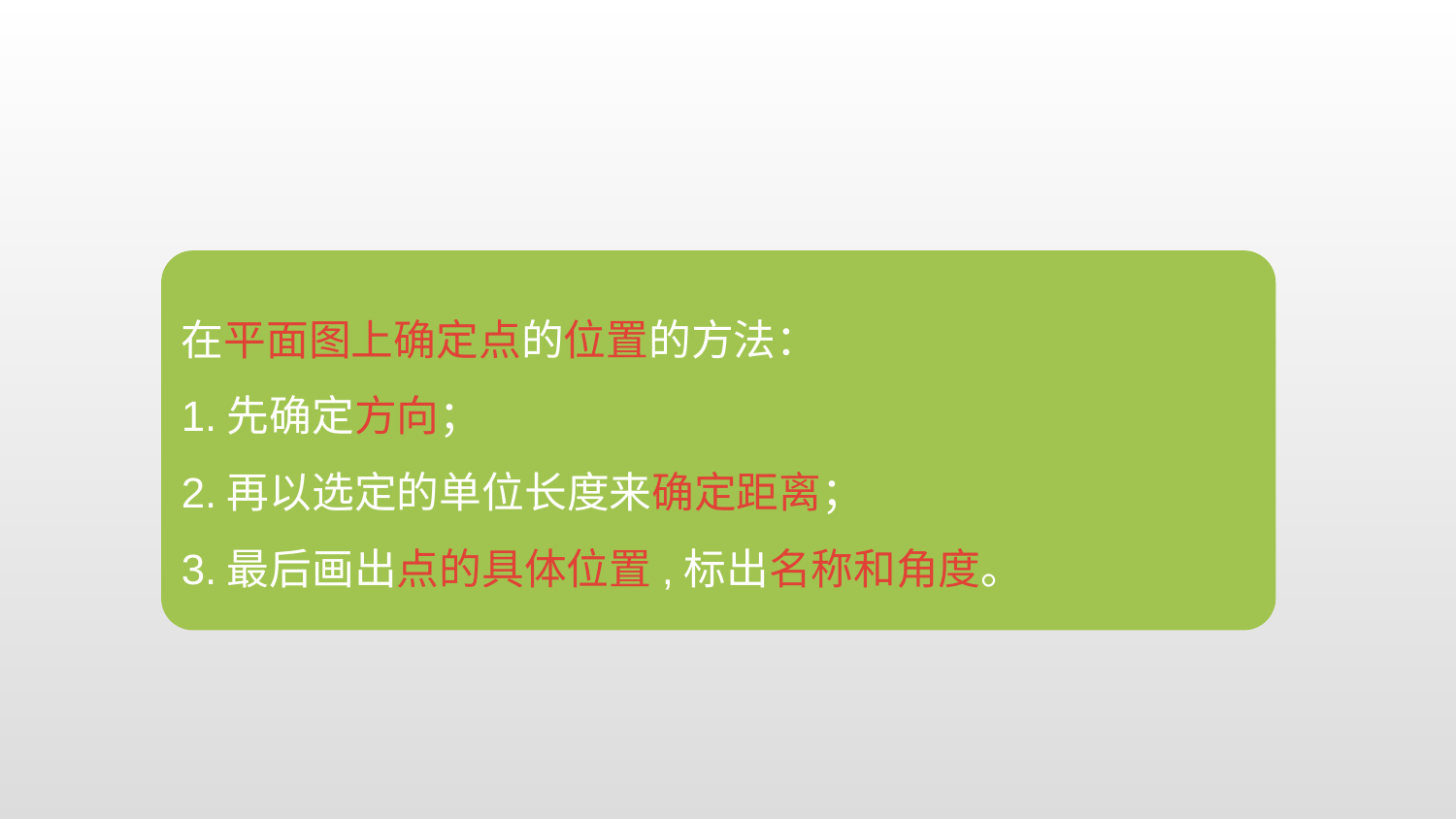

在平面图上确定点的位置的方法：
1.先确定方向；
2.再以选定的单位长度来确定距离；
3.最后画出点的具体位置,标出名称和角度。